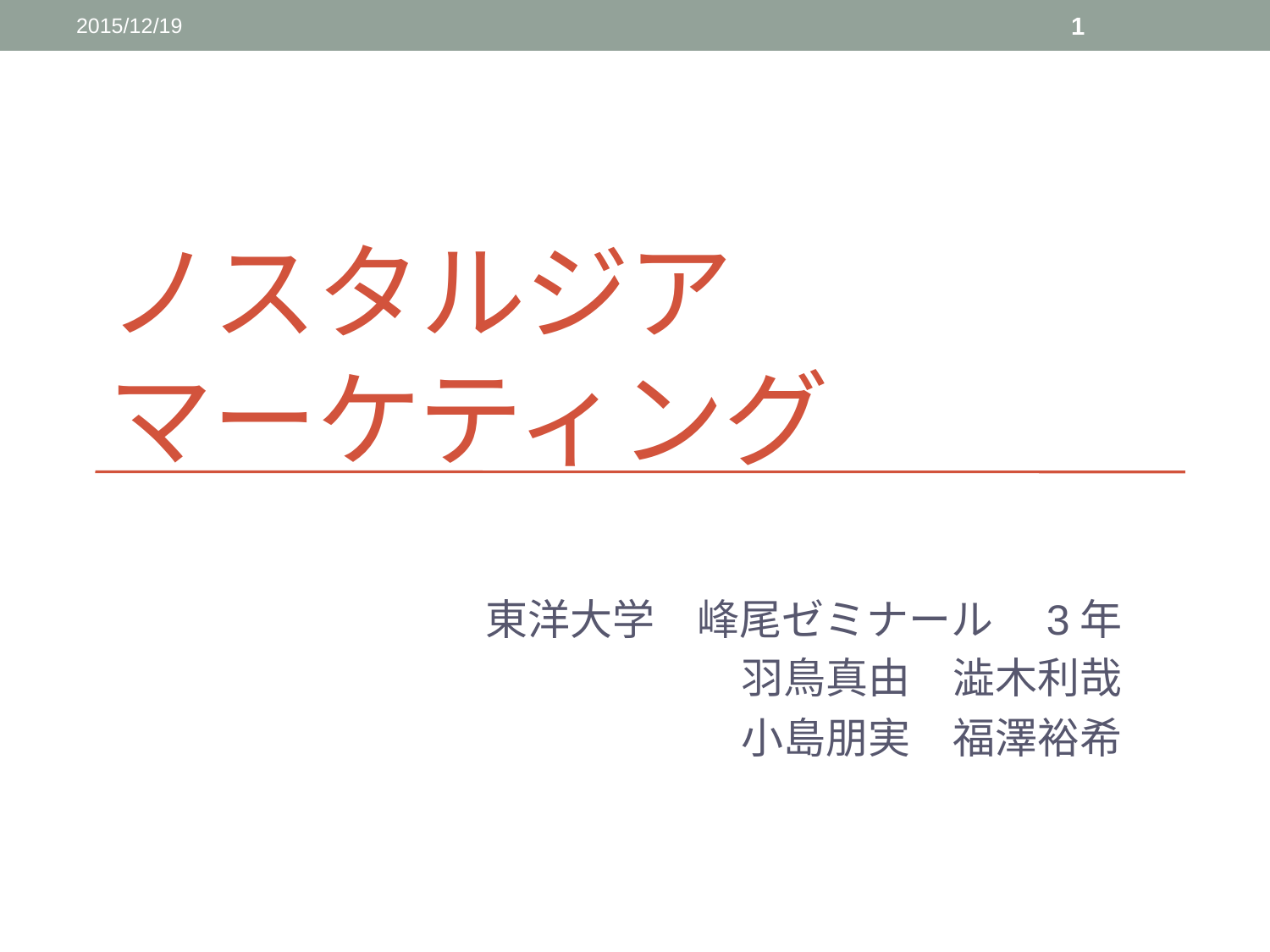

2015/12/19
1
# ノスタルジア マーケティング
東洋大学　峰尾ゼミナール　3年
羽鳥真由　澁木利哉
小島朋実　福澤裕希